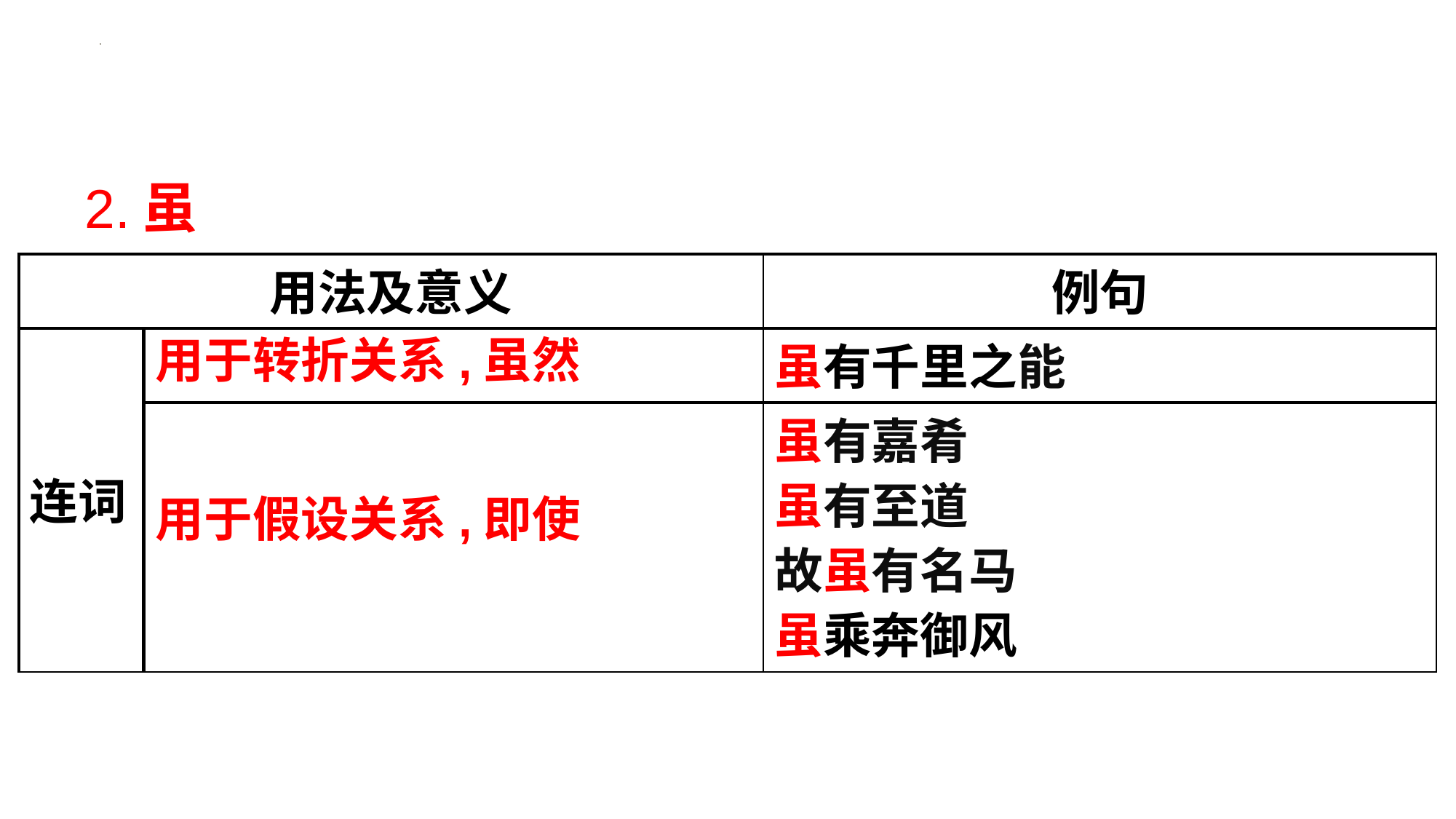

2.虽
| 用法及意义 |  | 例句 |
| --- | --- | --- |
| 连词 |  | 虽有千里之能 |
|  |  | 虽有嘉肴 虽有至道 故虽有名马 虽乘奔御风 |
用于转折关系,虽然
用于假设关系,即使